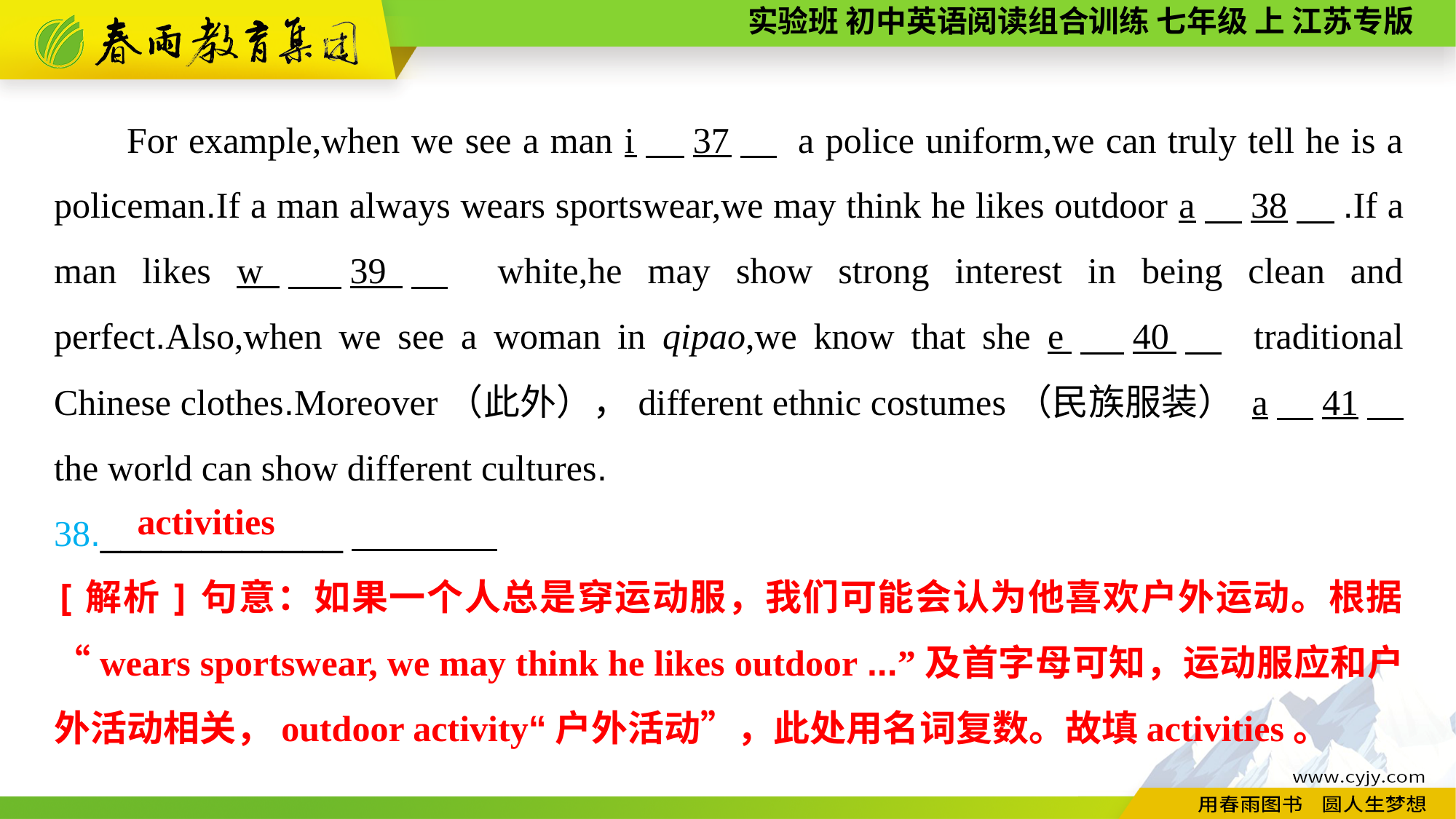

For example,when we see a man i　37　 a police uniform,we can truly tell he is a policeman.If a man always wears sportswear,we may think he likes outdoor a　38　.If a man likes w　39　 white,he may show strong interest in being clean and perfect.Also,when we see a woman in qipao,we know that she e　40　 traditional Chinese clothes.Moreover（此外），different ethnic costumes（民族服装） a　41　 the world can show different cultures.
38.____________
activities
[解析]句意：如果一个人总是穿运动服，我们可能会认为他喜欢户外运动。根据“wears sportswear, we may think he likes outdoor ...”及首字母可知，运动服应和户外活动相关，outdoor activity“户外活动”，此处用名词复数。故填activities。